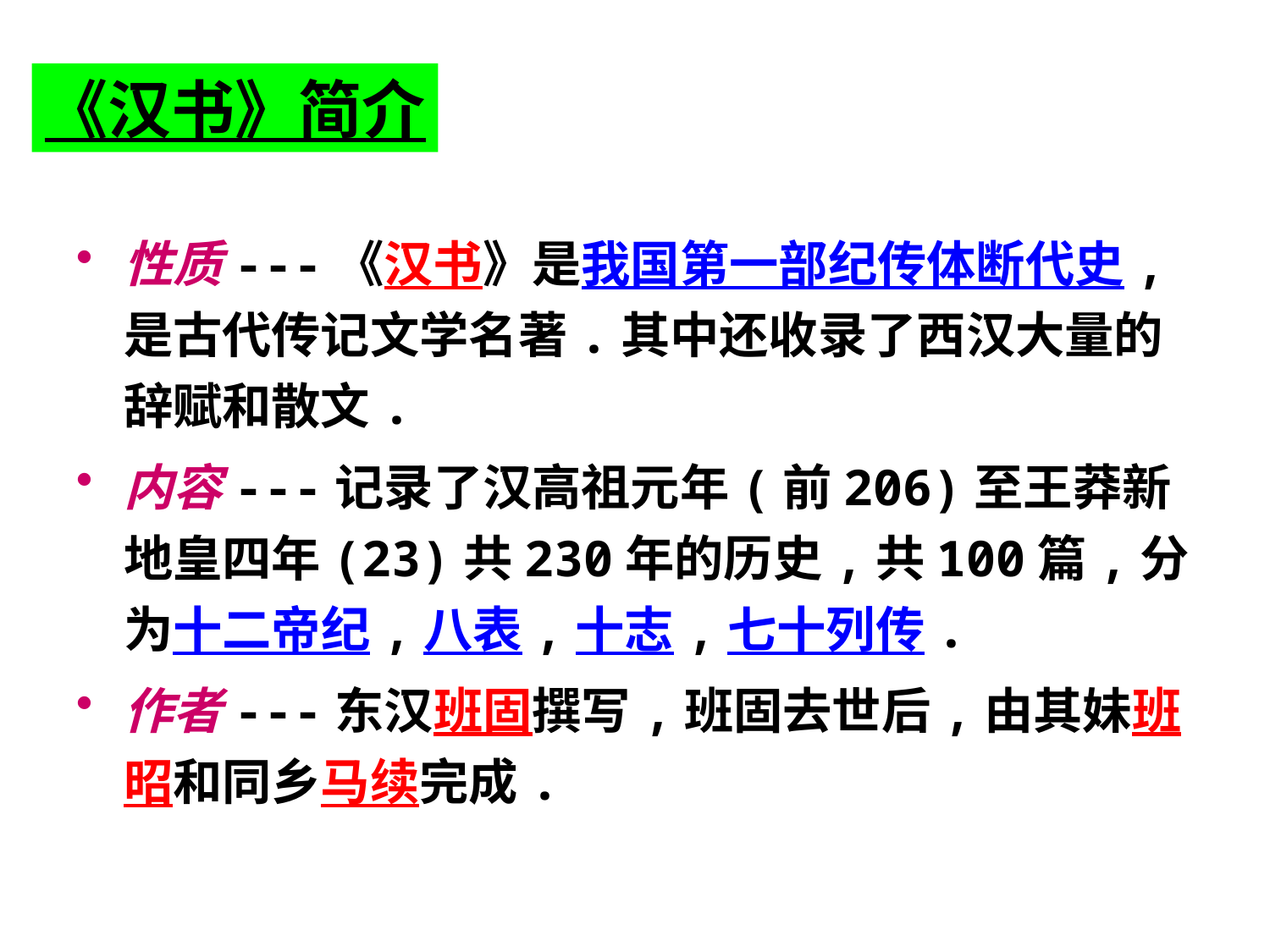

《汉书》简介

性质---《汉书》是我国第一部纪传体断代史,是古代传记文学名著.其中还收录了西汉大量的辞赋和散文.
内容---记录了汉高祖元年(前206)至王莽新地皇四年(23)共230年的历史,共100篇,分为十二帝纪,八表,十志,七十列传.
作者---东汉班固撰写,班固去世后,由其妹班昭和同乡马续完成.